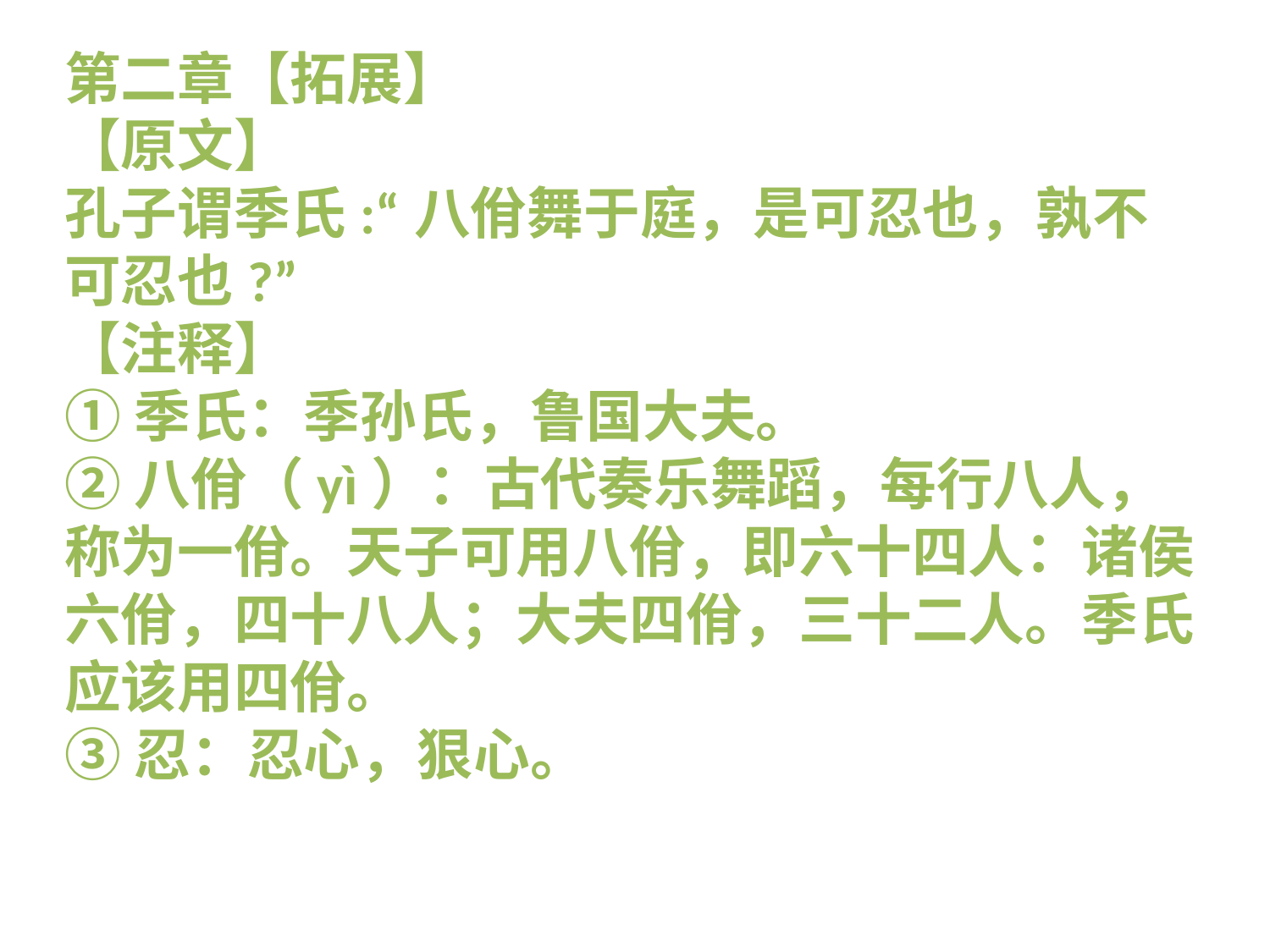

第二章【拓展】【原文】孔子谓季氏:“八佾舞于庭，是可忍也，孰不可忍也?”【注释】①季氏：季孙氏，鲁国大夫。②八佾（yì）：古代奏乐舞蹈，每行八人，称为一佾。天子可用八佾，即六十四人：诸侯六佾，四十八人；大夫四佾，三十二人。季氏应该用四佾。③忍：忍心，狠心。